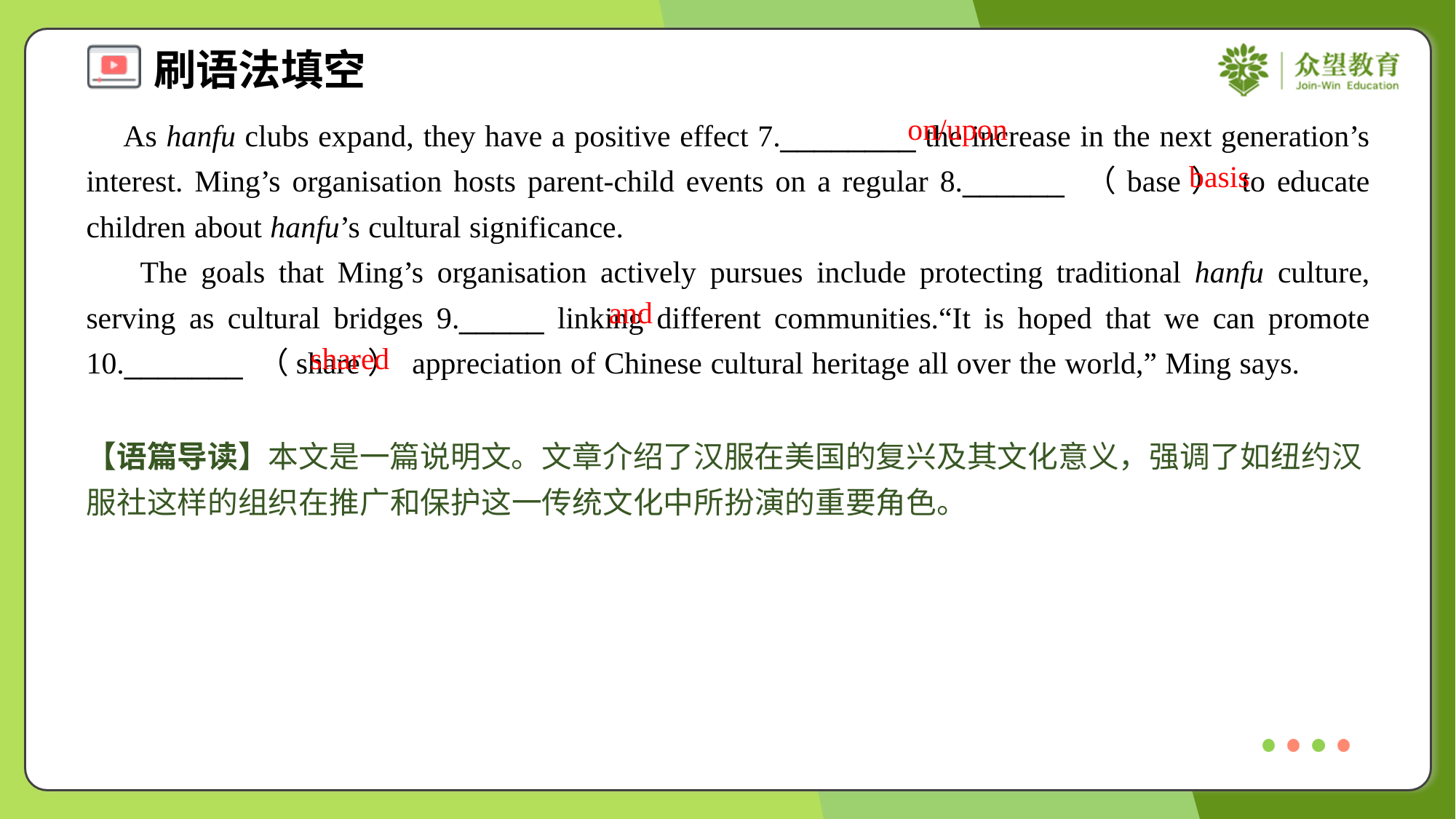

on/upon
    As hanfu clubs expand, they have a positive effect 7.________ the increase in the next generation’s interest. Ming’s organisation hosts parent-child events on a regular 8.______ （base） to educate children about hanfu’s cultural significance.
    The goals that Ming’s organisation actively pursues include protecting traditional hanfu culture, serving as cultural bridges 9._____ linking different communities.“It is hoped that we can promote 10._______ （share） appreciation of Chinese cultural heritage all over the world,” Ming says.
basis
and
shared
【语篇导读】本文是一篇说明文。文章介绍了汉服在美国的复兴及其文化意义，强调了如纽约汉服社这样的组织在推广和保护这一传统文化中所扮演的重要角色。